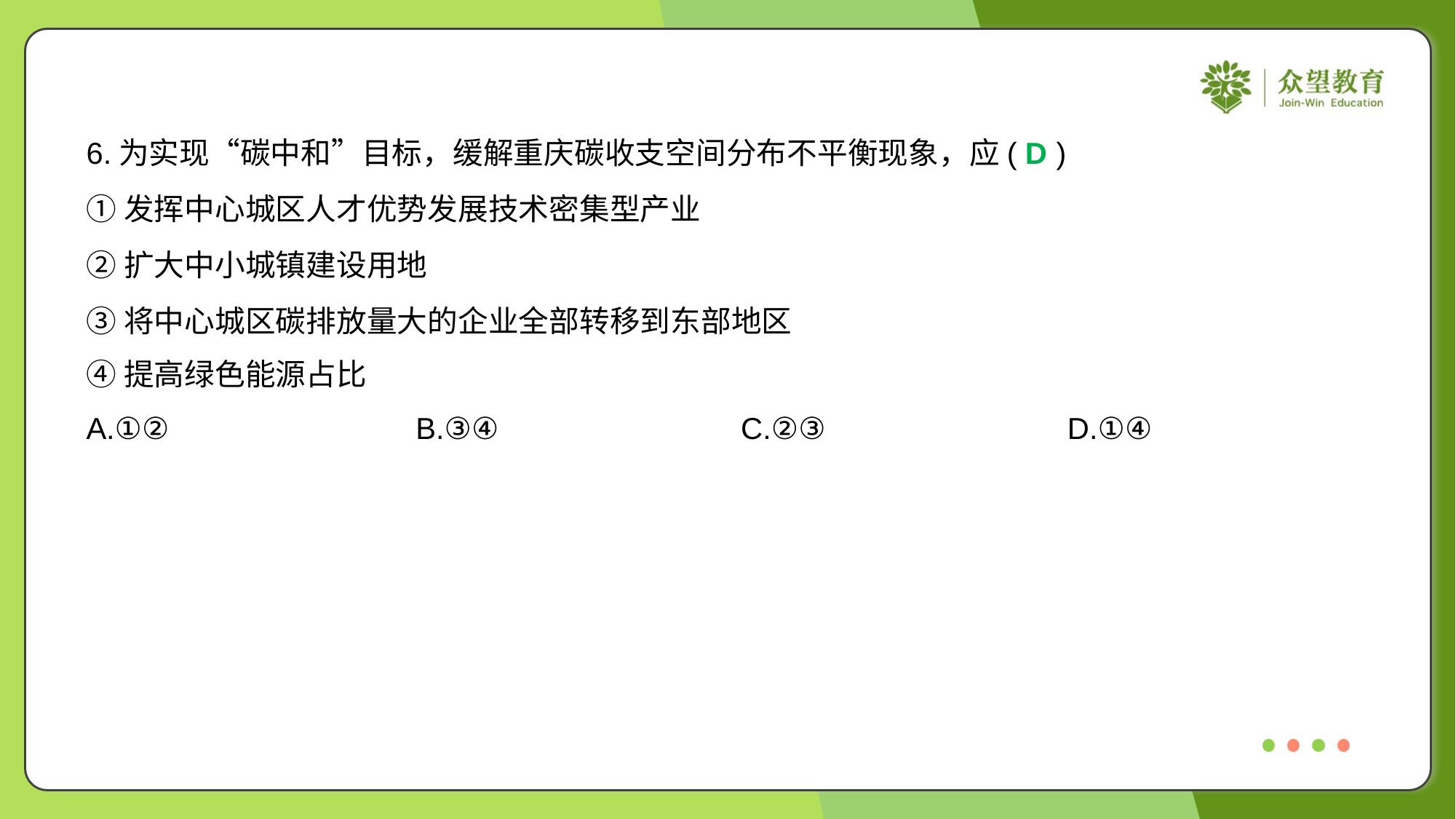

6.为实现“碳中和”目标，缓解重庆碳收支空间分布不平衡现象，应(     )
D
①发挥中心城区人才优势发展技术密集型产业
②扩大中小城镇建设用地
③将中心城区碳排放量大的企业全部转移到东部地区
④提高绿色能源占比
A.①②	B.③④	C.②③	D.①④